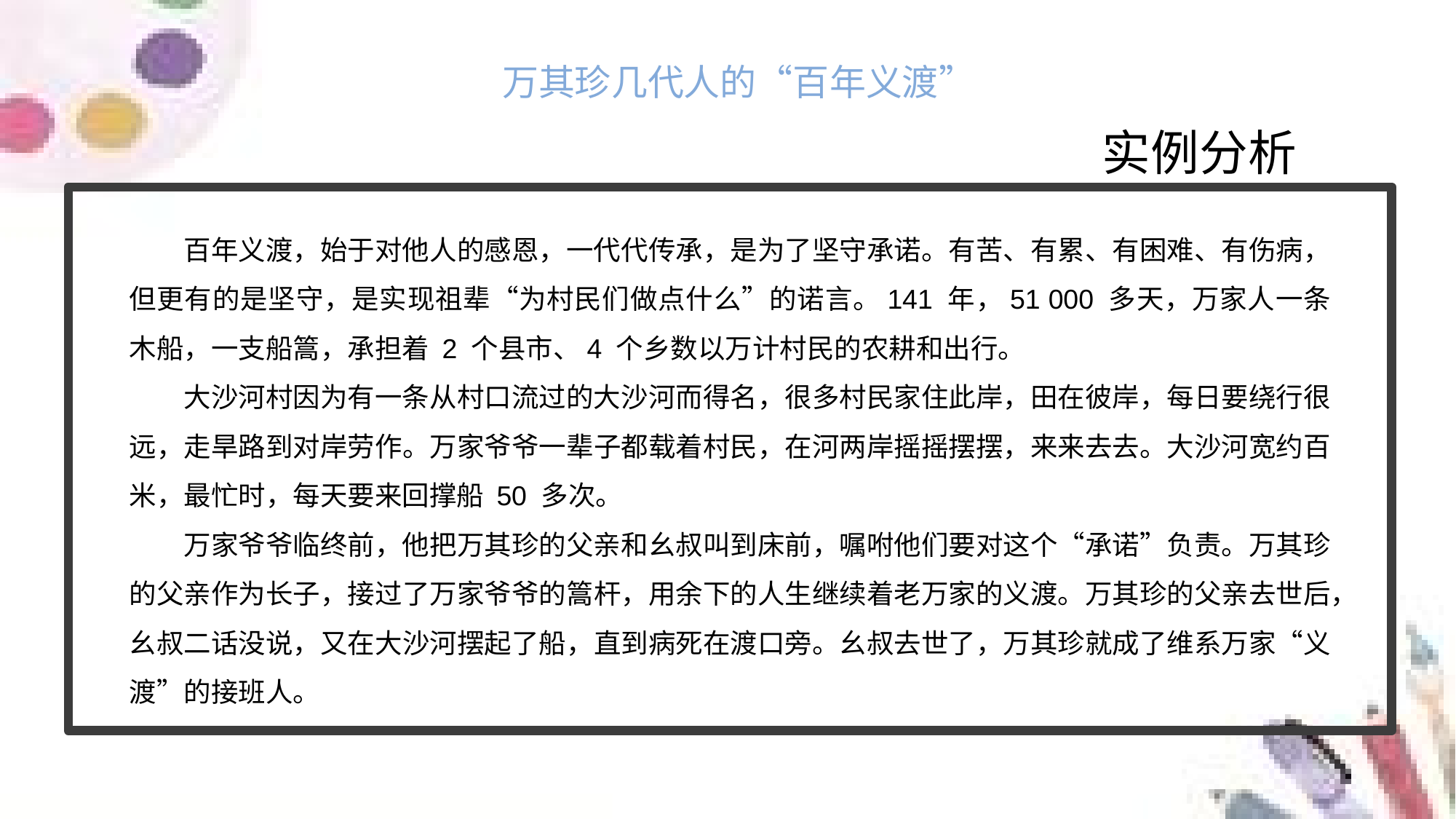

万其珍几代人的“百年义渡”
实例分析

百年义渡，始于对他人的感恩，一代代传承，是为了坚守承诺。有苦、有累、有困难、有伤病，但更有的是坚守，是实现祖辈“为村民们做点什么”的诺言。141 年，51 000 多天，万家人一条木船，一支船篙，承担着 2 个县市、4 个乡数以万计村民的农耕和出行。
大沙河村因为有一条从村口流过的大沙河而得名，很多村民家住此岸，田在彼岸，每日要绕行很远，走旱路到对岸劳作。万家爷爷一辈子都载着村民，在河两岸摇摇摆摆，来来去去。大沙河宽约百米，最忙时，每天要来回撑船 50 多次。
万家爷爷临终前，他把万其珍的父亲和幺叔叫到床前，嘱咐他们要对这个“承诺”负责。万其珍的父亲作为长子，接过了万家爷爷的篙杆，用余下的人生继续着老万家的义渡。万其珍的父亲去世后，幺叔二话没说，又在大沙河摆起了船，直到病死在渡口旁。幺叔去世了，万其珍就成了维系万家“义渡”的接班人。